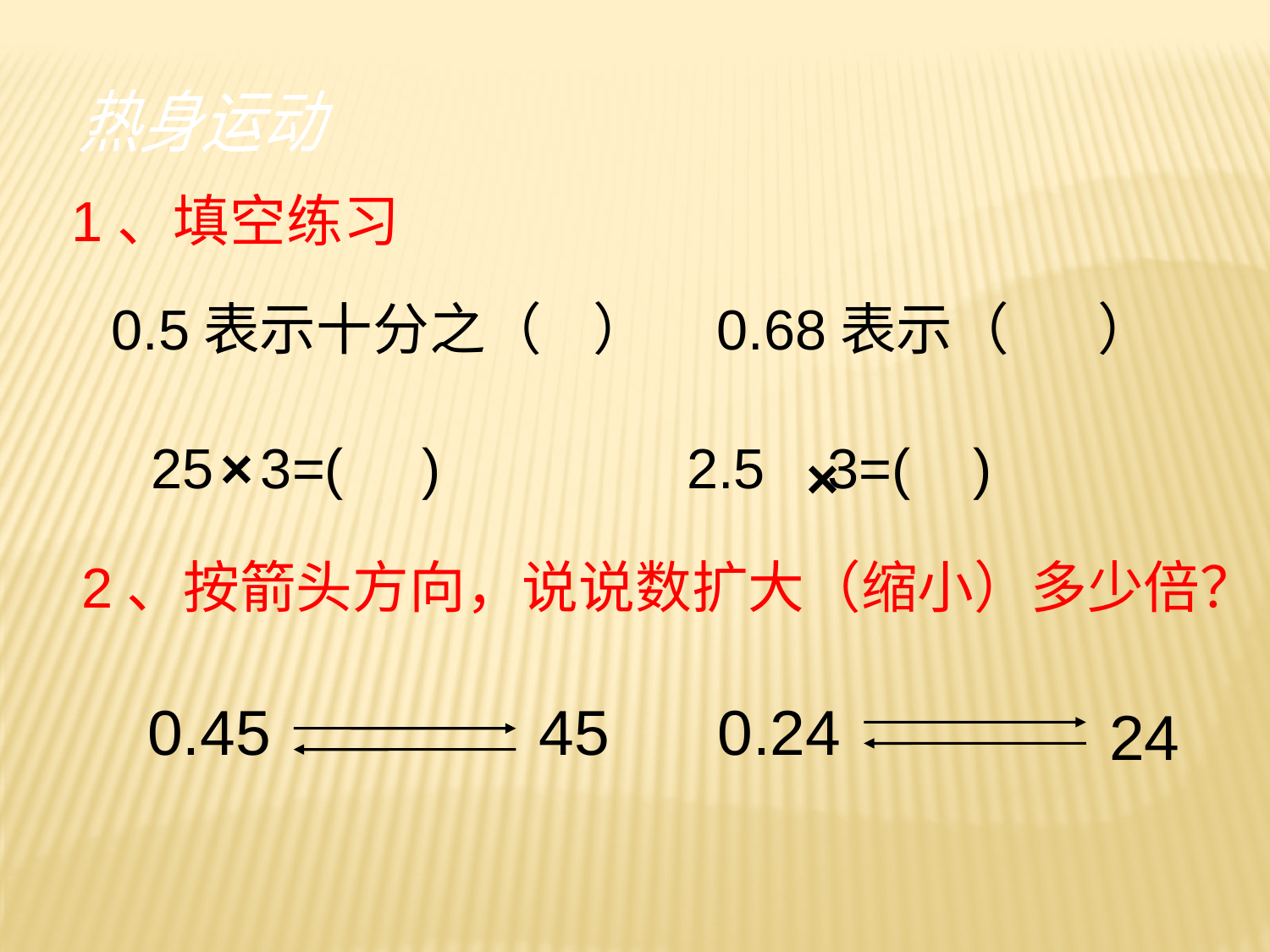

热身运动
1、填空练习
0.5表示十分之（    ）
0.68表示（       ）
25   3=(     )
×
2.5    3=(    )
×
2、按箭头方向，说说数扩大（缩小）多少倍？
0.45
45

0.24
24